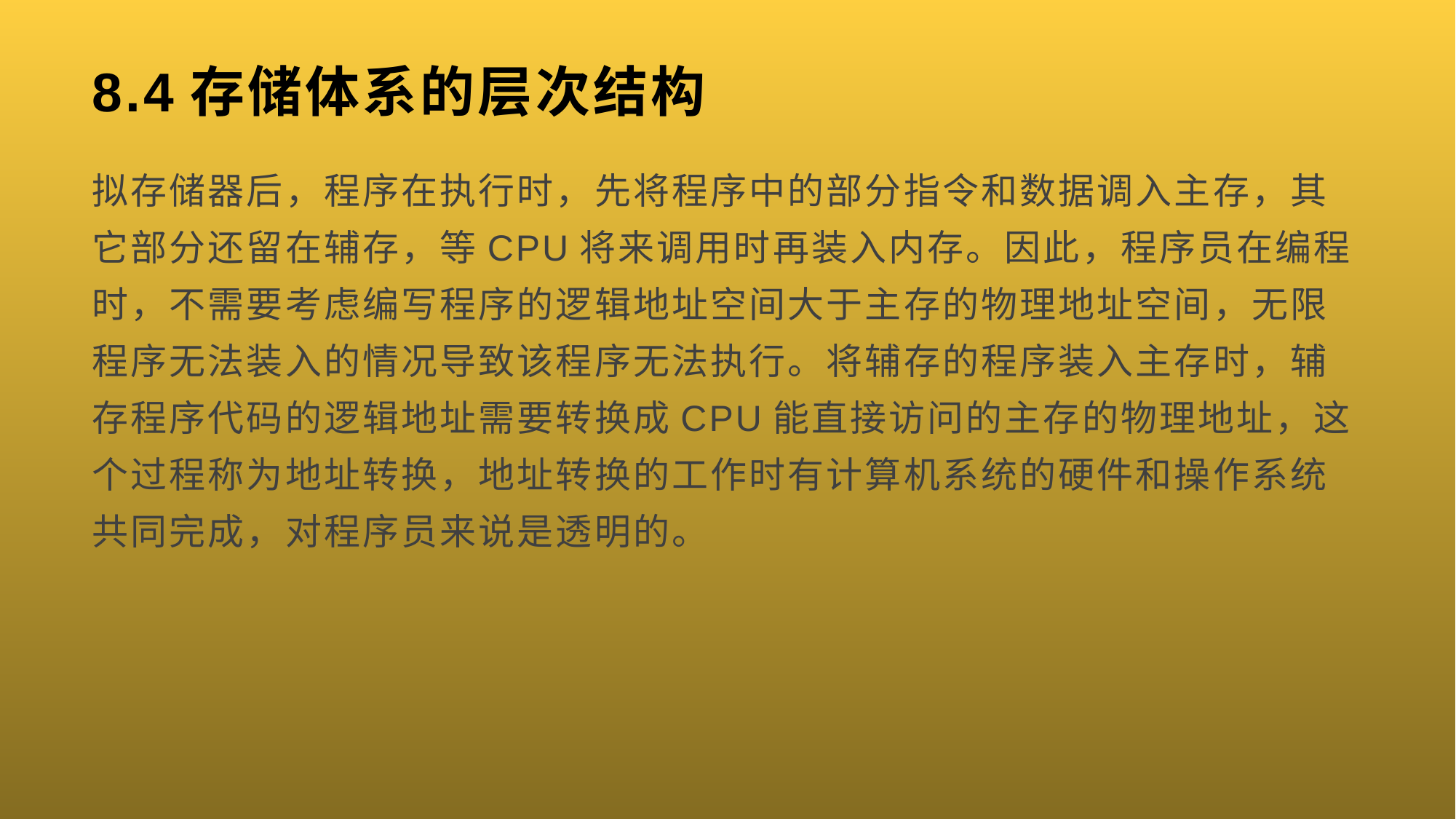

# 8.4存储体系的层次结构
拟存储器后，程序在执行时，先将程序中的部分指令和数据调入主存，其它部分还留在辅存，等CPU将来调用时再装入内存。因此，程序员在编程时，不需要考虑编写程序的逻辑地址空间大于主存的物理地址空间，无限程序无法装入的情况导致该程序无法执行。将辅存的程序装入主存时，辅存程序代码的逻辑地址需要转换成CPU能直接访问的主存的物理地址，这个过程称为地址转换，地址转换的工作时有计算机系统的硬件和操作系统共同完成，对程序员来说是透明的。